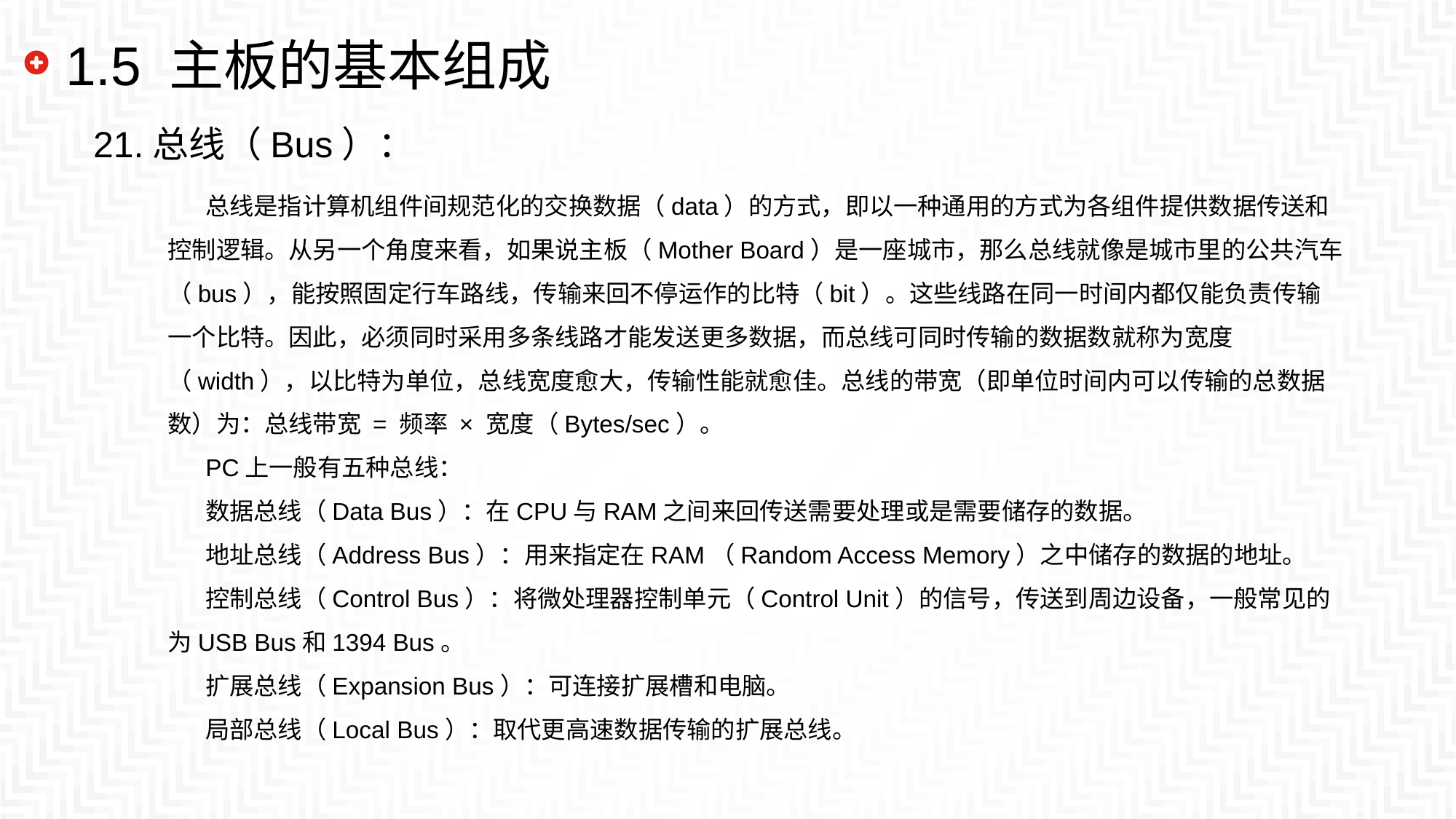

# 1.5 主板的基本组成
21.总线（Bus）：
总线是指计算机组件间规范化的交换数据（data）的方式，即以一种通用的方式为各组件提供数据传送和控制逻辑。从另一个角度来看，如果说主板（Mother Board）是一座城市，那么总线就像是城市里的公共汽车（bus），能按照固定行车路线，传输来回不停运作的比特（bit）。这些线路在同一时间内都仅能负责传输一个比特。因此，必须同时采用多条线路才能发送更多数据，而总线可同时传输的数据数就称为宽度（width），以比特为单位，总线宽度愈大，传输性能就愈佳。总线的带宽（即单位时间内可以传输的总数据数）为：总线带宽 = 频率 × 宽度（Bytes/sec）。
PC上一般有五种总线：
数据总线（Data Bus）：在CPU与RAM之间来回传送需要处理或是需要储存的数据。
地址总线（Address Bus）：用来指定在RAM（Random Access Memory）之中储存的数据的地址。
控制总线（Control Bus）：将微处理器控制单元（Control Unit）的信号，传送到周边设备，一般常见的为USB Bus和1394 Bus。
扩展总线（Expansion Bus）：可连接扩展槽和电脑。
局部总线（Local Bus）：取代更高速数据传输的扩展总线。